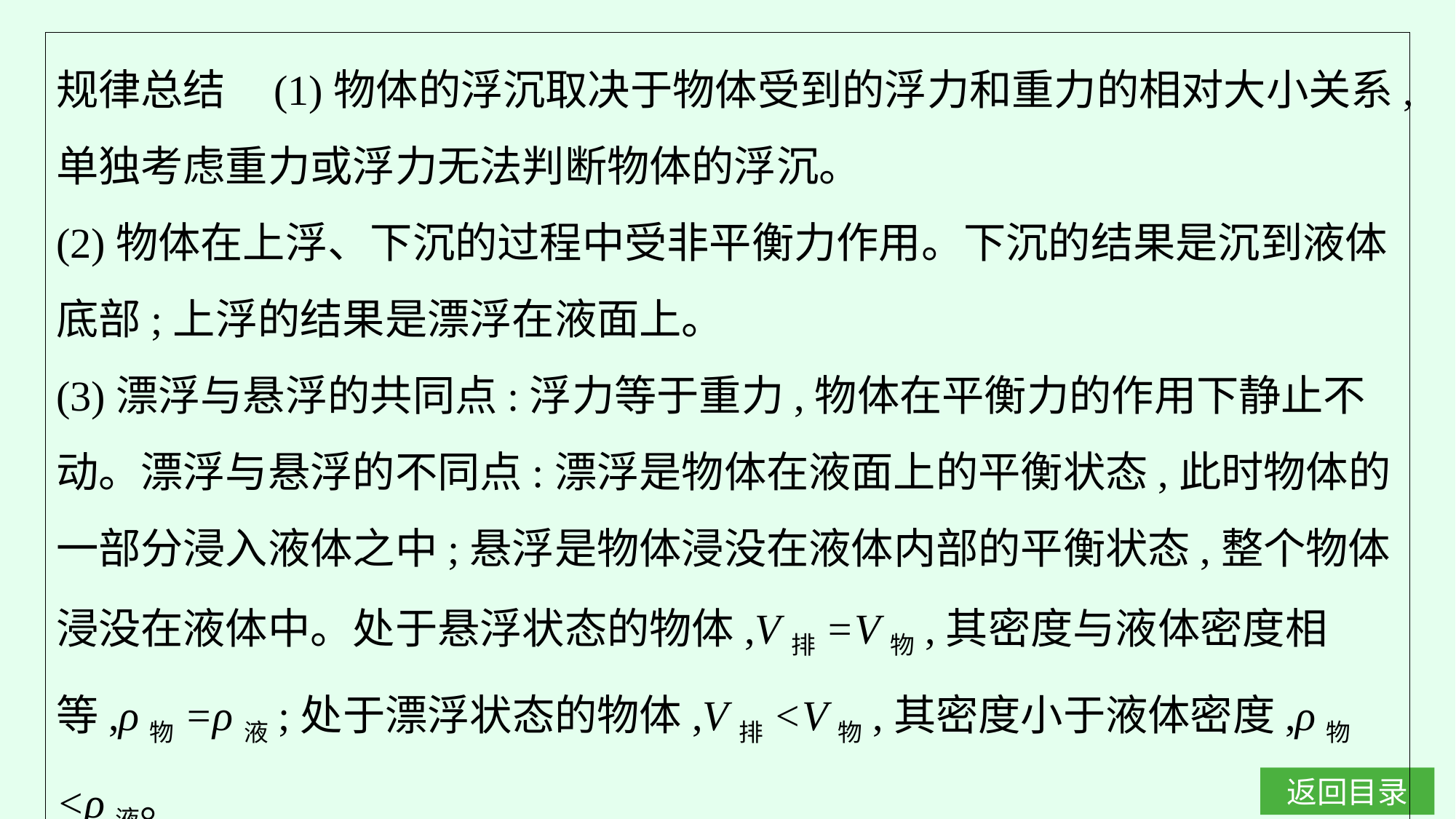

规律总结    (1)物体的浮沉取决于物体受到的浮力和重力的相对大小关系,单独考虑重力或浮力无法判断物体的浮沉。
(2)物体在上浮、下沉的过程中受非平衡力作用。下沉的结果是沉到液体底部;上浮的结果是漂浮在液面上。
(3)漂浮与悬浮的共同点:浮力等于重力,物体在平衡力的作用下静止不动。漂浮与悬浮的不同点:漂浮是物体在液面上的平衡状态,此时物体的一部分浸入液体之中;悬浮是物体浸没在液体内部的平衡状态,整个物体浸没在液体中。处于悬浮状态的物体,V排=V物,其密度与液体密度相等,ρ物=ρ液;处于漂浮状态的物体,V排<V物,其密度小于液体密度,ρ物<ρ液。